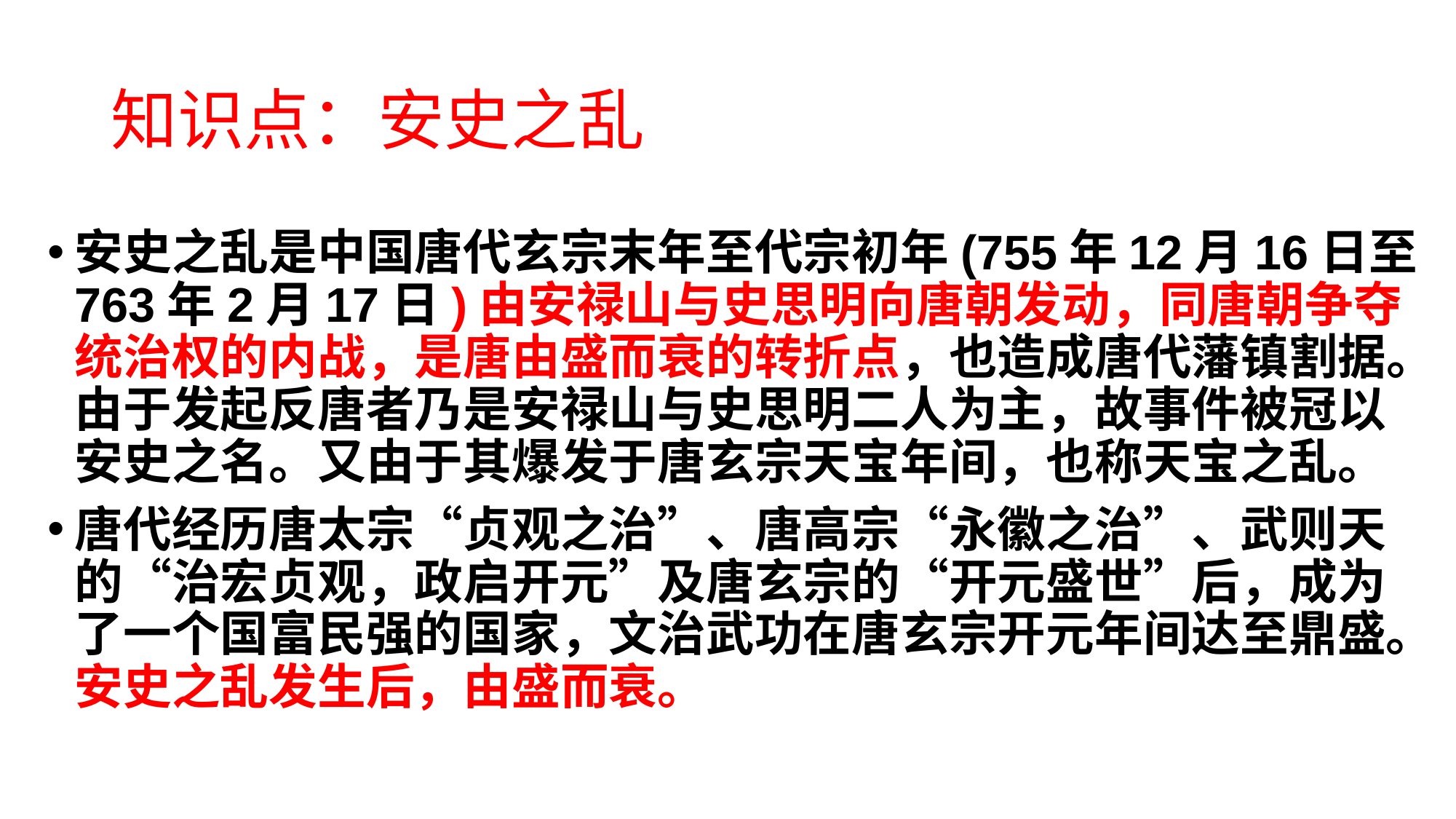

# 知识点：安史之乱

安史之乱是中国唐代玄宗末年至代宗初年(755年12月16日至763年2月17日)由安禄山与史思明向唐朝发动，同唐朝争夺统治权的内战，是唐由盛而衰的转折点，也造成唐代藩镇割据。由于发起反唐者乃是安禄山与史思明二人为主，故事件被冠以安史之名。又由于其爆发于唐玄宗天宝年间，也称天宝之乱。
唐代经历唐太宗“贞观之治”、唐高宗“永徽之治”、武则天的“治宏贞观，政启开元”及唐玄宗的“开元盛世”后，成为了一个国富民强的国家，文治武功在唐玄宗开元年间达至鼎盛。安史之乱发生后，由盛而衰。